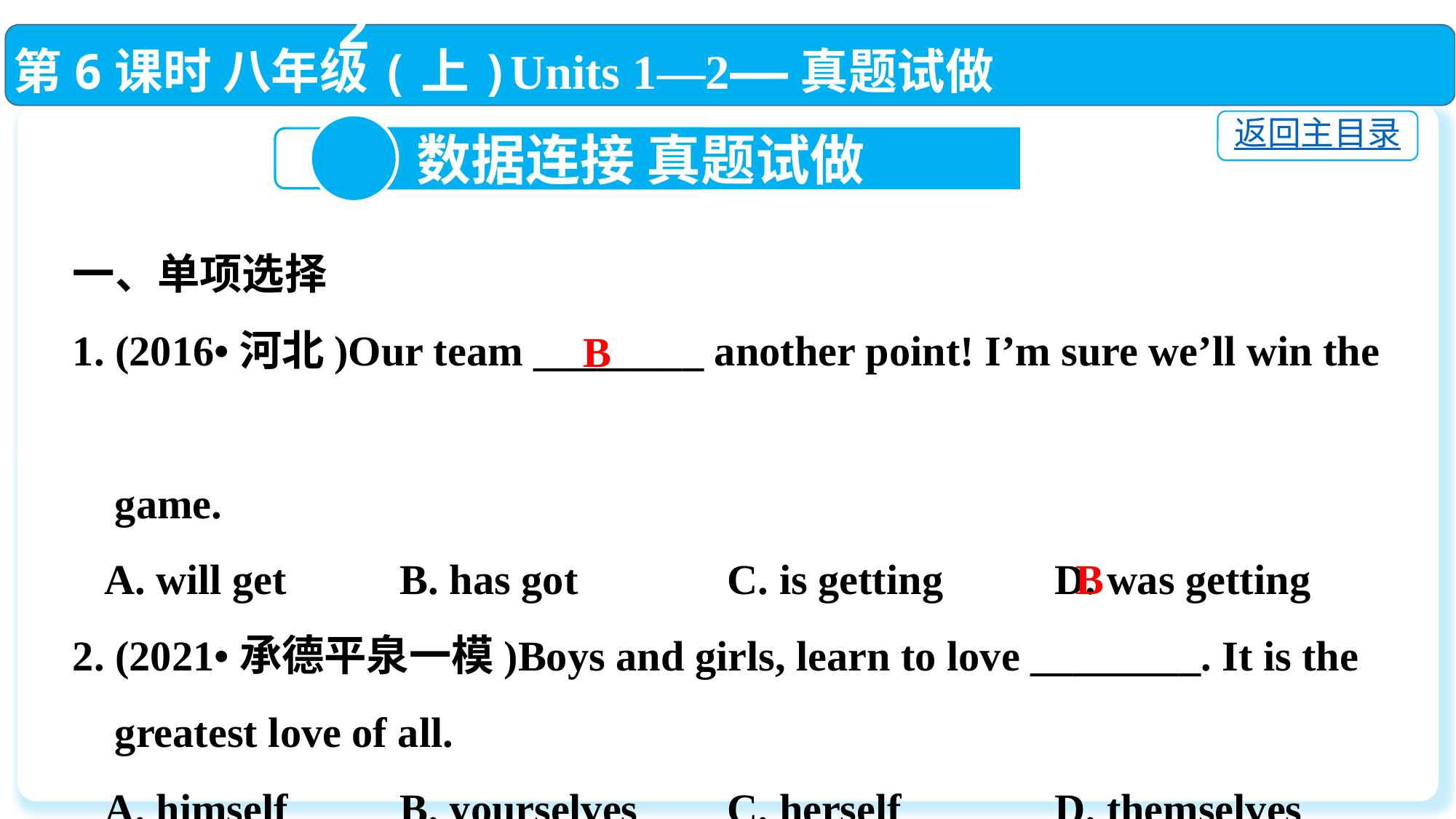

第6课时 八年级(上)Units 1—2——真题试做

返回主目录
2

   数据连接 真题试做
一、单项选择
1. (2016•河北)Our team ________ another point! I’m sure we’ll win the
    game.
   A. will get		B. has got		C. is getting		D. was getting
2. (2021•承德平泉一模)Boys and girls, learn to love ________. It is the
    greatest love of all.
   A. himself		B. yourselves	C. herself		D. themselves
B
B